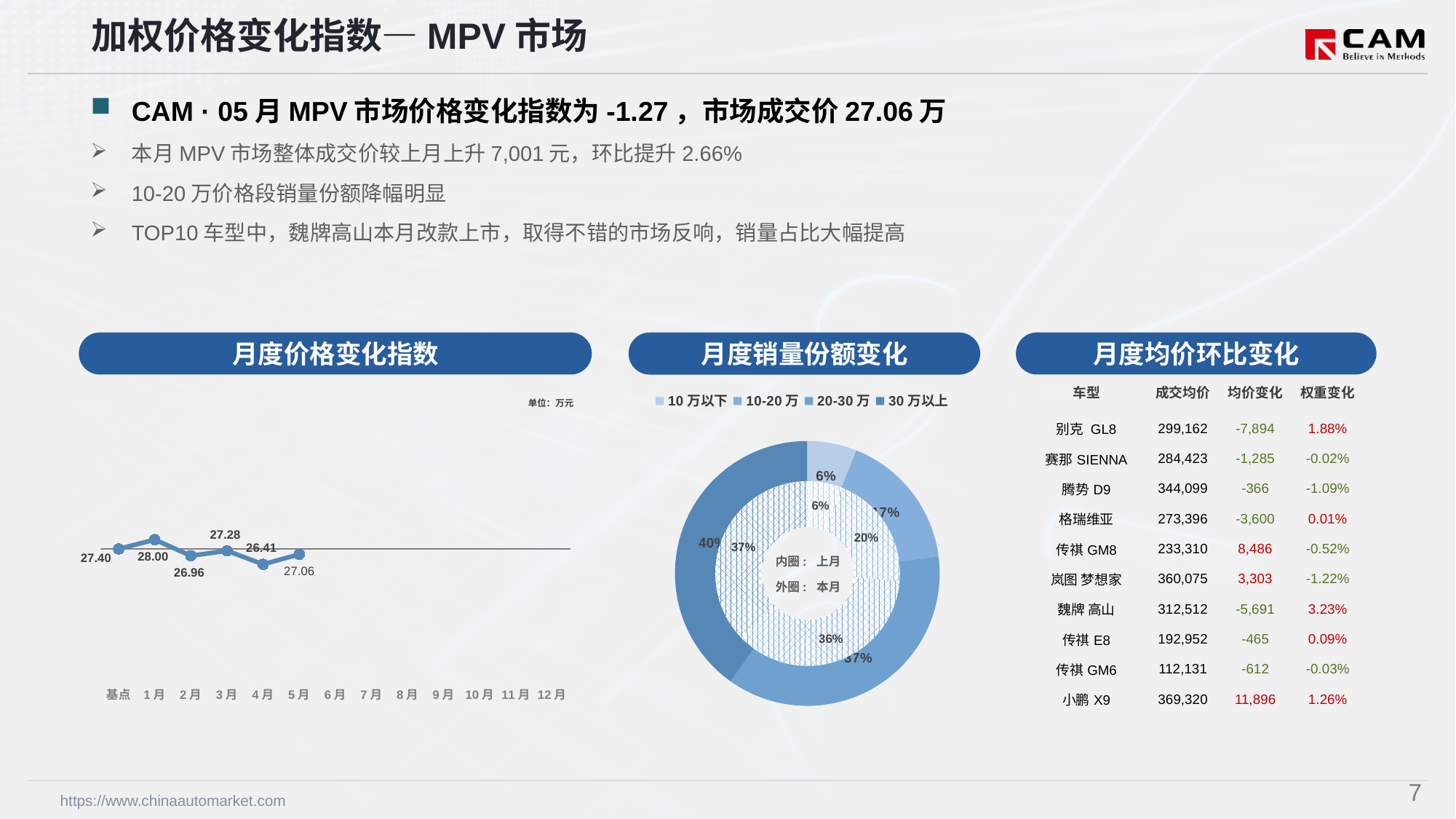

加权价格变化指数—MPV市场
CAM · 05月MPV市场价格变化指数为-1.27，市场成交价27.06万
本月MPV市场整体成交价较上月上升7,001元，环比提升2.66%
10-20万价格段销量份额降幅明显
TOP10车型中，魏牌高山本月改款上市，取得不错的市场反响，销量占比大幅提高
月度价格变化指数

月度均价环比变化

月度销量份额变化

| 车型 | 成交均价 | 均价变化 | 权重变化 |
| --- | --- | --- | --- |
| 别克 GL8 | 299,162 | -7,894 | 1.88% |
| 赛那SIENNA | 284,423 | -1,285 | -0.02% |
| 腾势D9 | 344,099 | -366 | -1.09% |
| 格瑞维亚 | 273,396 | -3,600 | 0.01% |
| 传祺GM8 | 233,310 | 8,486 | -0.52% |
| 岚图 梦想家 | 360,075 | 3,303 | -1.22% |
| 魏牌 高山 | 312,512 | -5,691 | 3.23% |
| 传祺E8 | 192,952 | -465 | 0.09% |
| 传祺GM6 | 112,131 | -612 | -0.03% |
| 小鹏X9 | 369,320 | 11,896 | 1.26% |

### Chart

| Category | Y2024 |
|---|---|
| 基点 | 0.0 |
| 1月 | 2.17 |
| 2月 | -1.61 |
| 3月 | -0.44 |
| 4月 | -3.62 |
| 5月 | -1.27 |
| 6月 | None |
| 7月 | None |
| 8月 | None |
| 9月 | None |
| 10月 | None |
| 11月 | None |
| 12月 | None |

### Chart

| Category | 销量 |
|---|---|
| 10万以下 | 4574.0 |
| 10-20万 | 12806.0 |
| 20-30万 | 27947.0 |
| 30万以上 | 30402.0 |
单位：万元

### Chart

| Category | 销量 |
|---|---|
| 10万以下 | 4557.0 |
| 10-20万 | 15174.0 |
| 20-30万 | 27181.0 |
| 30万以上 | 28037.0 |
内圈:  上月
外圈:  本月
7